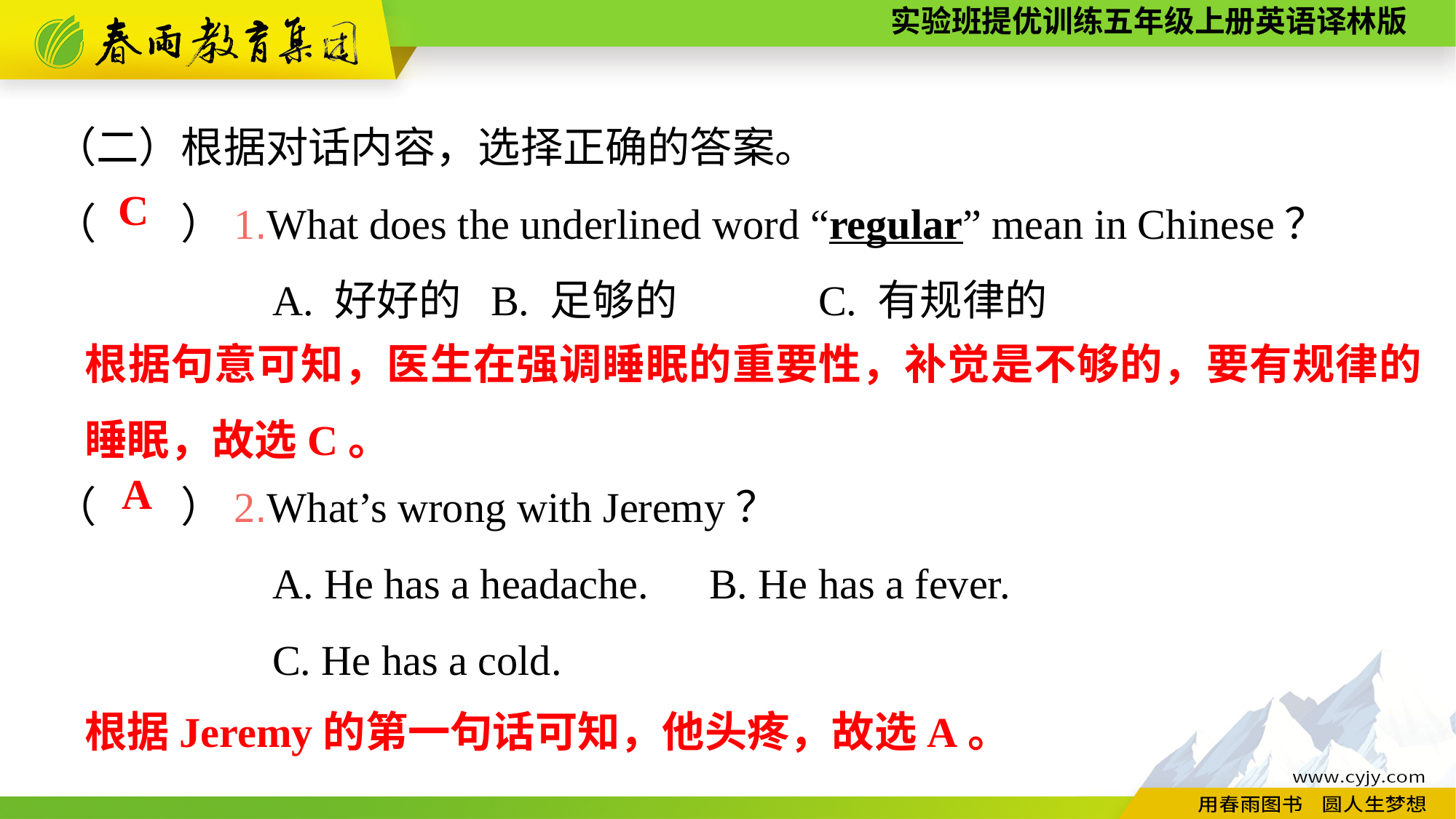

（二）根据对话内容，选择正确的答案。
（　　）1.What does the underlined word “regular” mean in Chinese？
		A. 好好的	B. 足够的		C. 有规律的

（　　）2.What’s wrong with Jeremy？
		A. He has a headache.	B. He has a fever.
		C. He has a cold.
C
根据句意可知，医生在强调睡眠的重要性，补觉是不够的，要有规律的睡眠，故选C。
A
根据Jeremy的第一句话可知，他头疼，故选A。